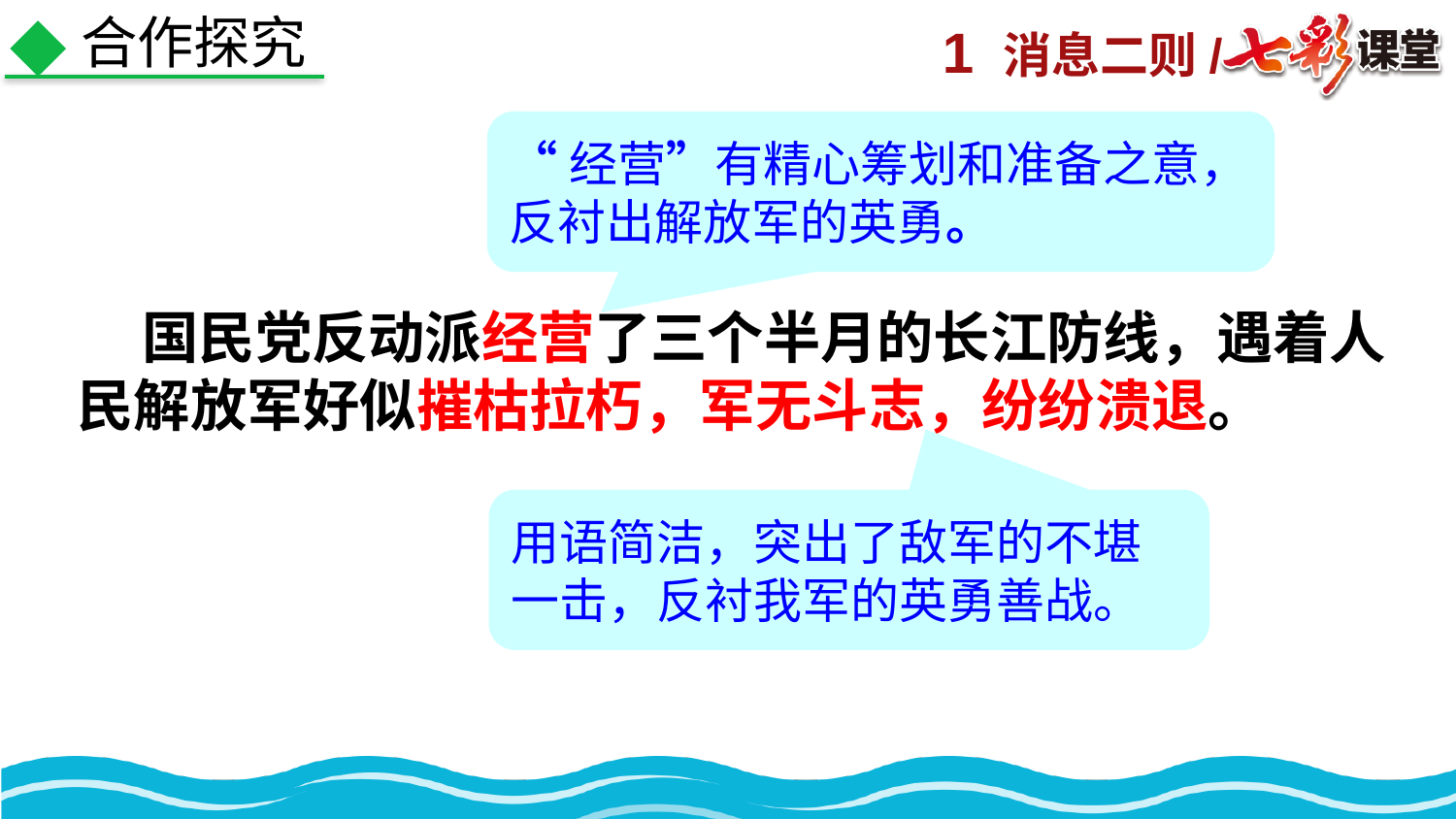

合作探究

“经营”有精心筹划和准备之意，反衬出解放军的英勇。

    国民党反动派经营了三个半月的长江防线，遇着人民解放军好似摧枯拉朽，军无斗志，纷纷溃退。
用语简洁，突出了敌军的不堪一击，反衬我军的英勇善战。